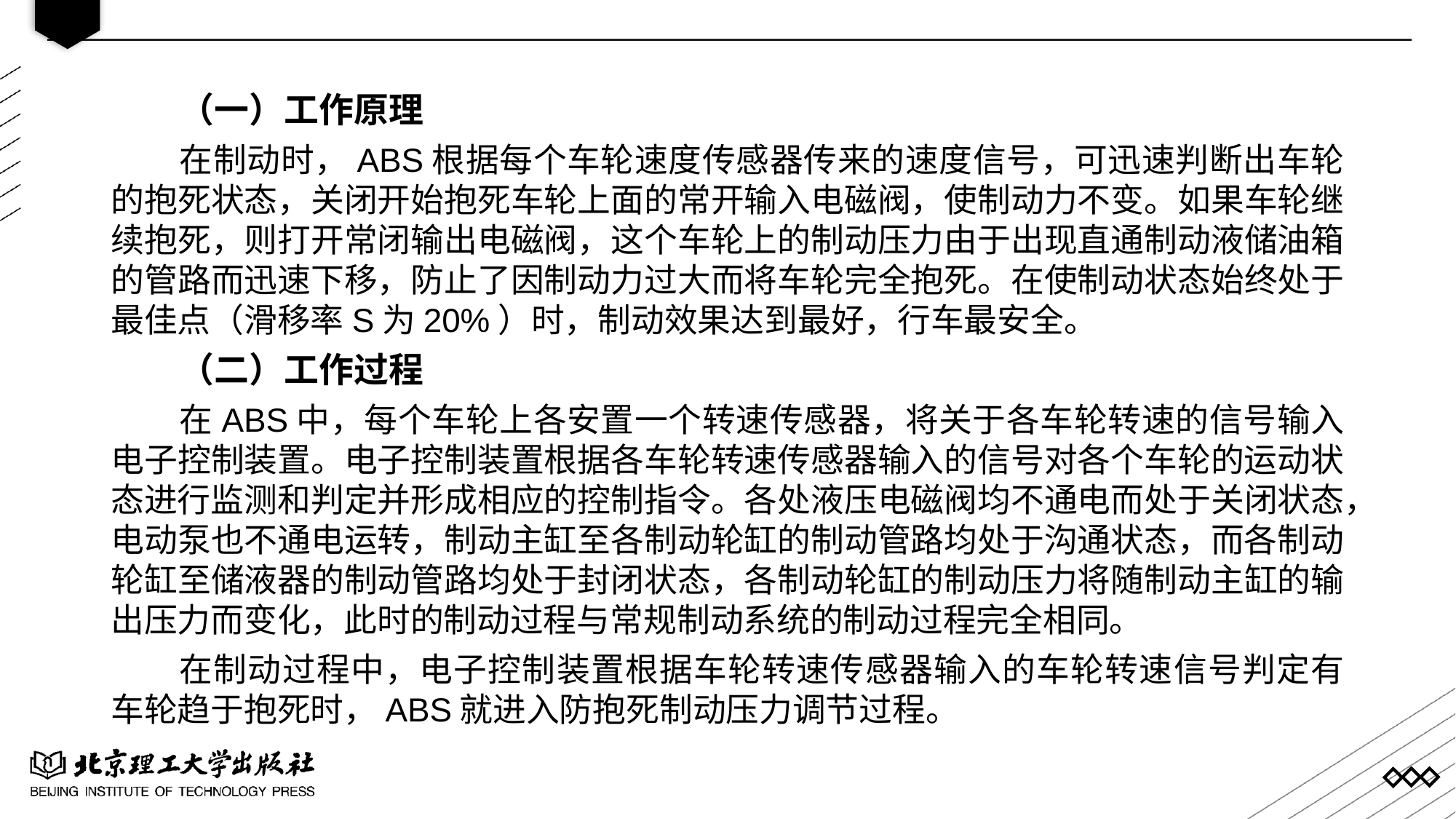

（一）工作原理
在制动时，ABS根据每个车轮速度传感器传来的速度信号，可迅速判断出车轮的抱死状态，关闭开始抱死车轮上面的常开输入电磁阀，使制动力不变。如果车轮继续抱死，则打开常闭输出电磁阀，这个车轮上的制动压力由于出现直通制动液储油箱的管路而迅速下移，防止了因制动力过大而将车轮完全抱死。在使制动状态始终处于最佳点（滑移率S为20%）时，制动效果达到最好，行车最安全。
（二）工作过程
在ABS中，每个车轮上各安置一个转速传感器，将关于各车轮转速的信号输入电子控制装置。电子控制装置根据各车轮转速传感器输入的信号对各个车轮的运动状态进行监测和判定并形成相应的控制指令。各处液压电磁阀均不通电而处于关闭状态，电动泵也不通电运转，制动主缸至各制动轮缸的制动管路均处于沟通状态，而各制动轮缸至储液器的制动管路均处于封闭状态，各制动轮缸的制动压力将随制动主缸的输出压力而变化，此时的制动过程与常规制动系统的制动过程完全相同。
在制动过程中，电子控制装置根据车轮转速传感器输入的车轮转速信号判定有车轮趋于抱死时，ABS就进入防抱死制动压力调节过程。